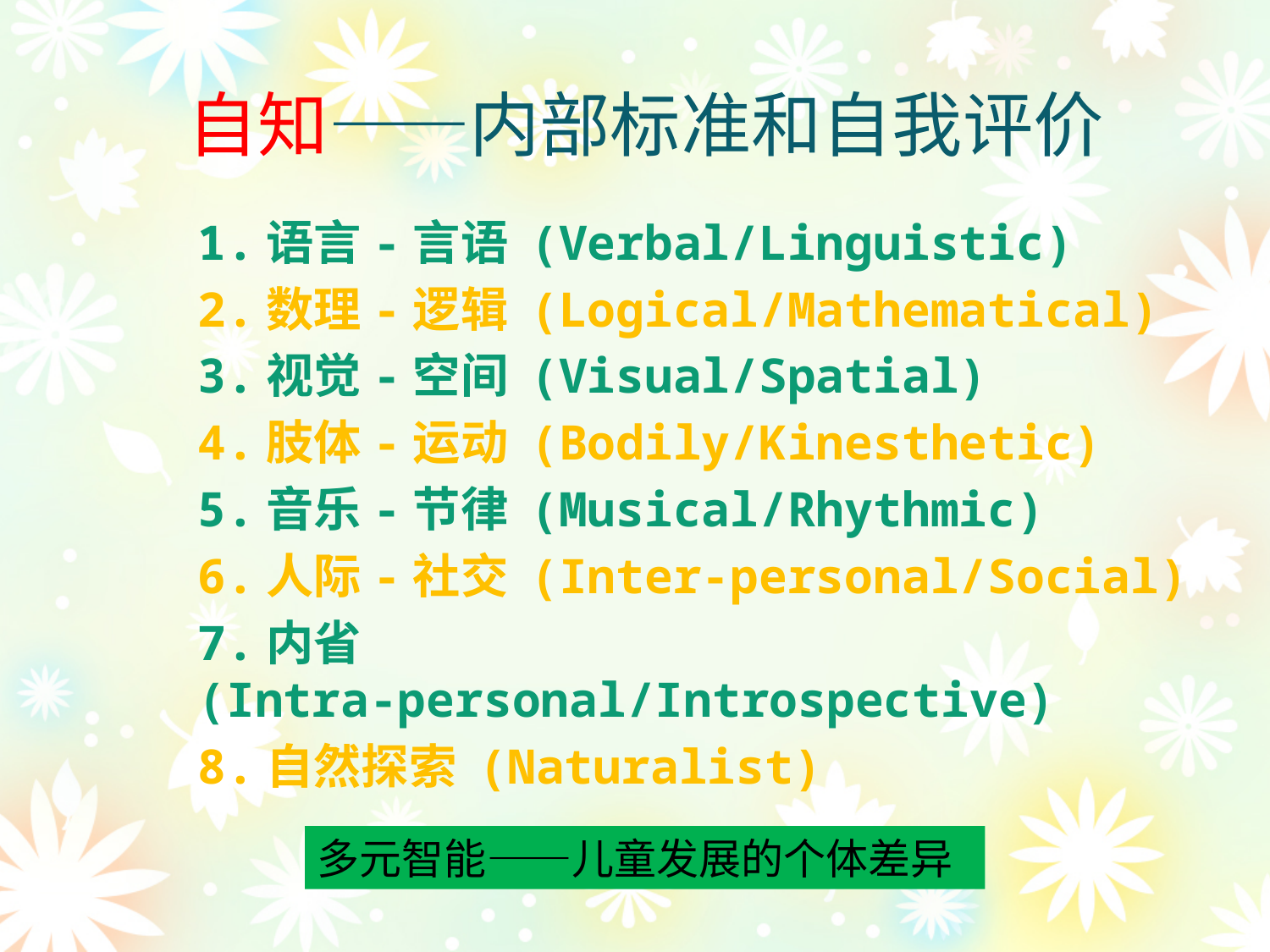

# 自知——内部标准和自我评价
1.语言-言语 (Verbal/Linguistic)
2.数理-逻辑 (Logical/Mathematical)
3.视觉-空间 (Visual/Spatial)
4.肢体-运动 (Bodily/Kinesthetic)
5.音乐-节律 (Musical/Rhythmic)
6.人际-社交 (Inter-personal/Social)
7.内省 (Intra-personal/Introspective)
8.自然探索 (Naturalist)
多元智能——儿童发展的个体差异